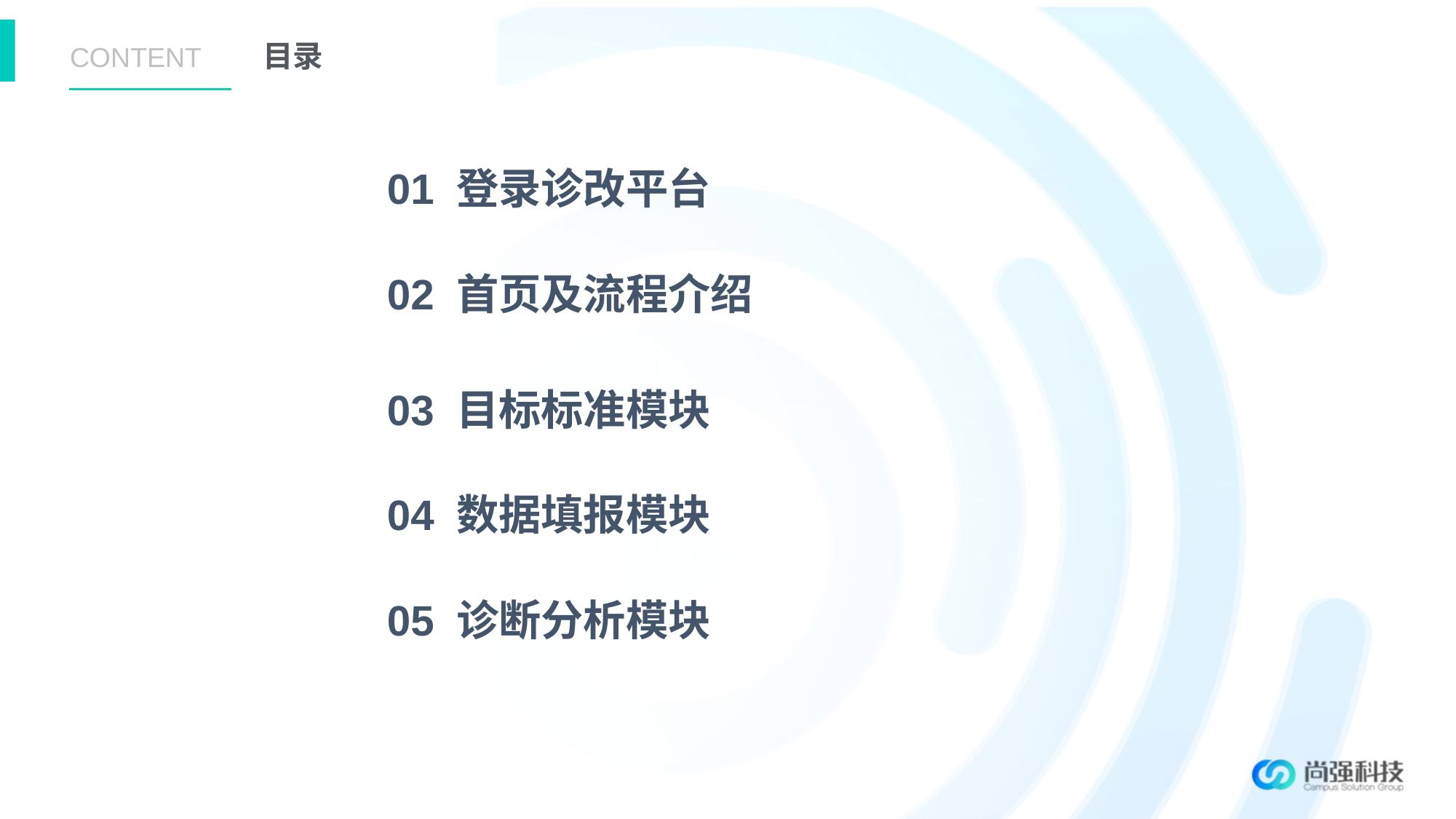

CONTENT
目录
01 登录诊改平台

02 首页及流程介绍
03 目标标准模块
04 数据填报模块
05 诊断分析模块